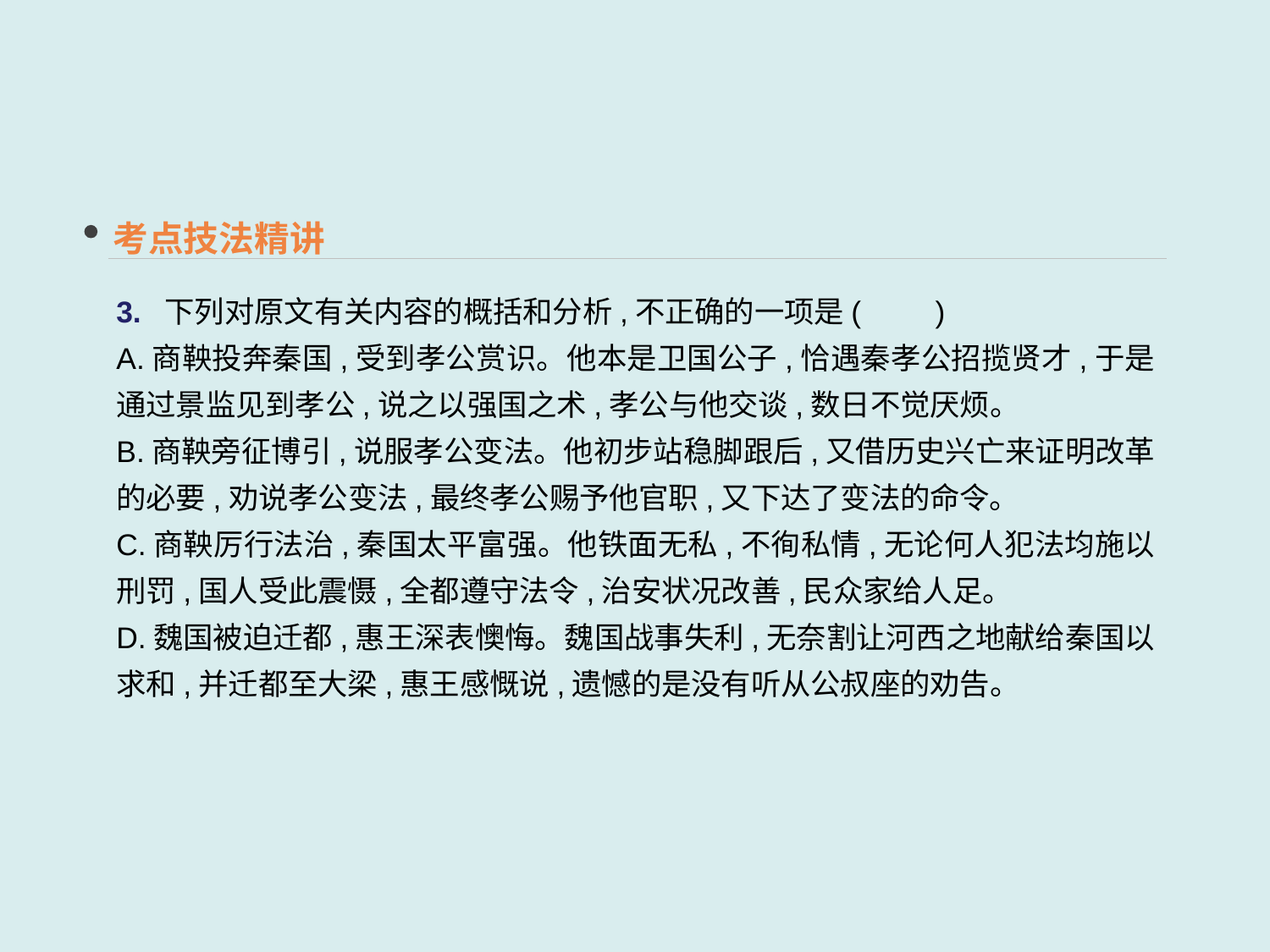

考点技法精讲

3.  下列对原文有关内容的概括和分析,不正确的一项是(　　)
A.商鞅投奔秦国,受到孝公赏识。他本是卫国公子,恰遇秦孝公招揽贤才,于是通过景监见到孝公,说之以强国之术,孝公与他交谈,数日不觉厌烦。
B.商鞅旁征博引,说服孝公变法。他初步站稳脚跟后,又借历史兴亡来证明改革的必要,劝说孝公变法,最终孝公赐予他官职,又下达了变法的命令。
C.商鞅厉行法治,秦国太平富强。他铁面无私,不徇私情,无论何人犯法均施以刑罚,国人受此震慑,全都遵守法令,治安状况改善,民众家给人足。
D.魏国被迫迁都,惠王深表懊悔。魏国战事失利,无奈割让河西之地献给秦国以求和,并迁都至大梁,惠王感慨说,遗憾的是没有听从公叔座的劝告。